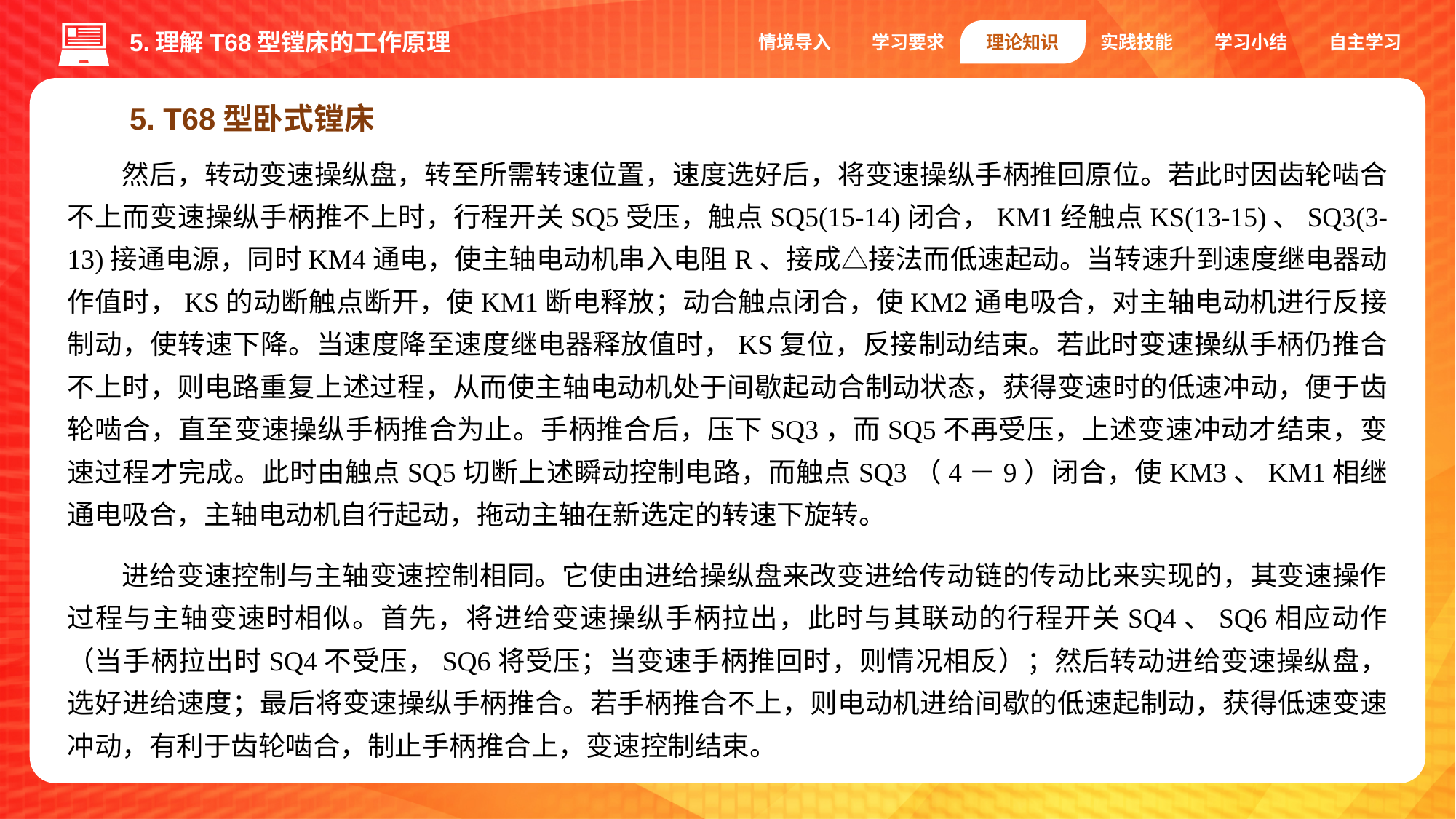

5.理解T68型镗床的工作原理
情境导入
学习要求
理论知识
实践技能
学习小结
自主学习

5. T68型卧式镗床
然后，转动变速操纵盘，转至所需转速位置，速度选好后，将变速操纵手柄推回原位。若此时因齿轮啮合不上而变速操纵手柄推不上时，行程开关SQ5受压，触点SQ5(15-14)闭合，KM1经触点KS(13-15)、SQ3(3-13)接通电源，同时KM4通电，使主轴电动机串入电阻R、接成△接法而低速起动。当转速升到速度继电器动作值时，KS的动断触点断开，使KM1断电释放；动合触点闭合，使KM2通电吸合，对主轴电动机进行反接制动，使转速下降。当速度降至速度继电器释放值时，KS复位，反接制动结束。若此时变速操纵手柄仍推合不上时，则电路重复上述过程，从而使主轴电动机处于间歇起动合制动状态，获得变速时的低速冲动，便于齿轮啮合，直至变速操纵手柄推合为止。手柄推合后，压下SQ3，而SQ5不再受压，上述变速冲动才结束，变速过程才完成。此时由触点SQ5切断上述瞬动控制电路，而触点SQ3（4－9）闭合，使KM3、KM1相继通电吸合，主轴电动机自行起动，拖动主轴在新选定的转速下旋转。
进给变速控制与主轴变速控制相同。它使由进给操纵盘来改变进给传动链的传动比来实现的，其变速操作过程与主轴变速时相似。首先，将进给变速操纵手柄拉出，此时与其联动的行程开关SQ4、SQ6相应动作（当手柄拉出时SQ4不受压，SQ6将受压；当变速手柄推回时，则情况相反）；然后转动进给变速操纵盘，选好进给速度；最后将变速操纵手柄推合。若手柄推合不上，则电动机进给间歇的低速起制动，获得低速变速冲动，有利于齿轮啮合，制止手柄推合上，变速控制结束。